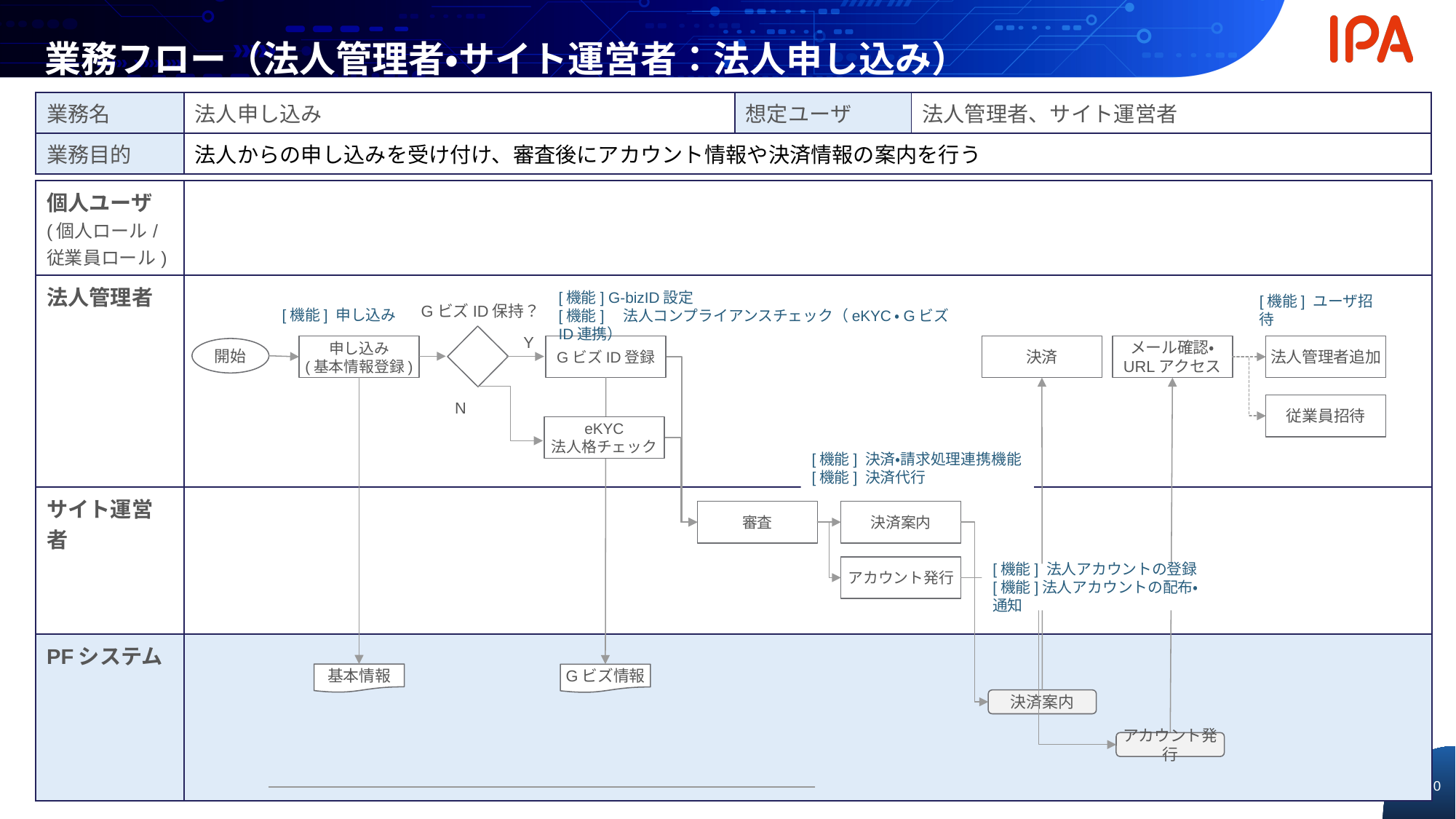

業務フロー（法人管理者・サイト運営者：法人申し込み）
| 業務名 | 法人申し込み | 想定ユーザ | 法人管理者、サイト運営者 |
| --- | --- | --- | --- |
| 業務目的 | 法人からの申し込みを受け付け、審査後にアカウント情報や決済情報の案内を行う |  |  |
| 個人ユーザ (個人ロール/ 従業員ロール) |  |
| --- | --- |
| 法人管理者 |  |
| サイト運営者 |  |
| PFシステム |  |
[機能] G-bizID設定
[機能]　法人コンプライアンスチェック（eKYC・GビズID連携）
GビズID保持？
Y

N
[機能] ユーザ招待
[機能] 申し込み
申し込み
(基本情報登録)
GビズID登録
決済
メール確認・
URLアクセス
法人管理者追加
開始
従業員招待
eKYC
法人格チェック
[機能] 決済・請求処理連携機能[機能] 決済代行
審査
決済案内
アカウント発行
[機能] 法人アカウントの登録
[機能]法人アカウントの配布・通知
基本情報
Gビズ情報
決済案内
アカウント発行